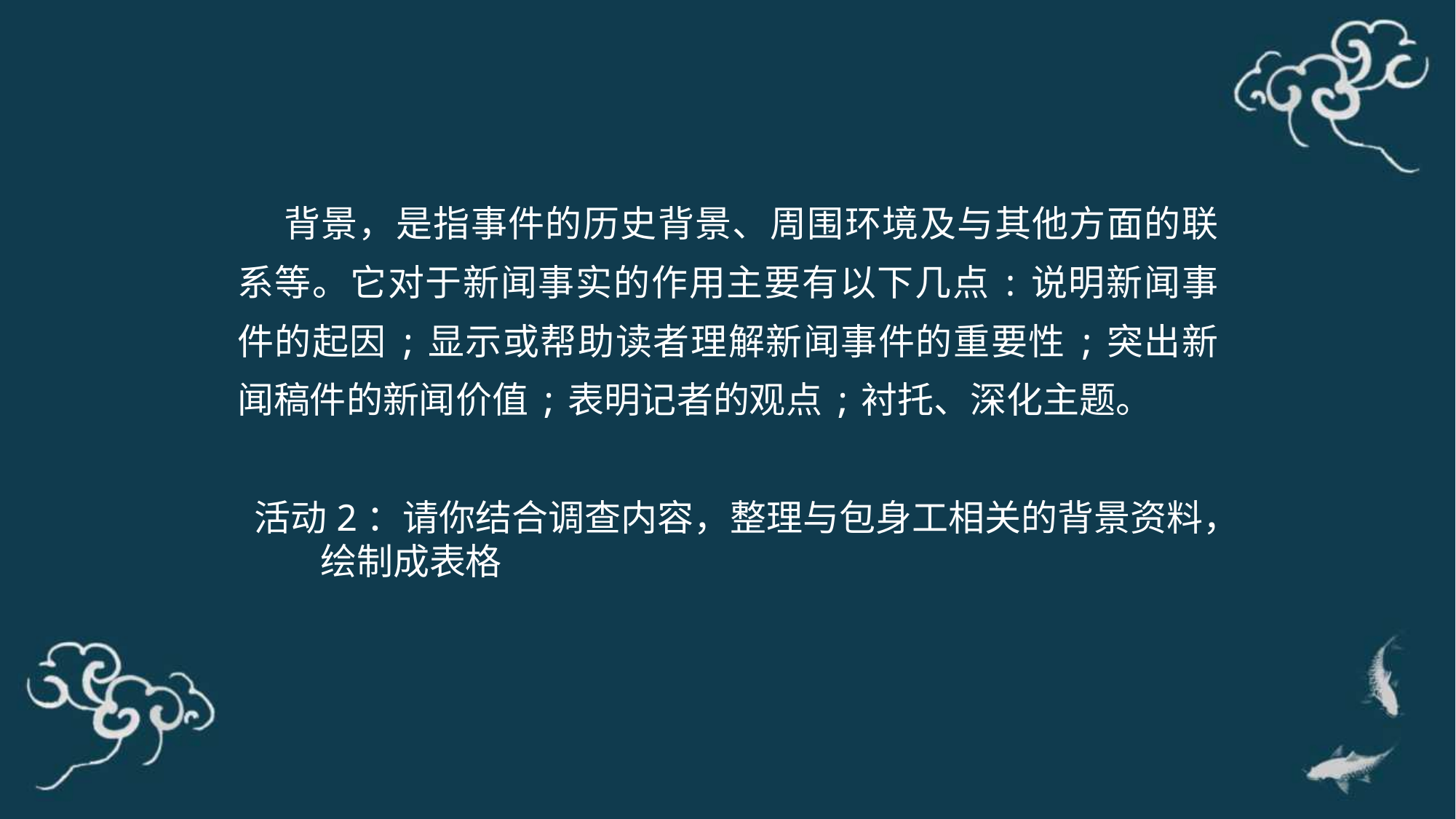

背景，是指事件的历史背景、周围环境及与其他方面的联系等。它对于新闻事实的作用主要有以下几点:说明新闻事件的起因;显示或帮助读者理解新闻事件的重要性;突出新闻稿件的新闻价值;表明记者的观点;衬托、深化主题。
活动2：请你结合调查内容，整理与包身工相关的背景资料，
       绘制成表格